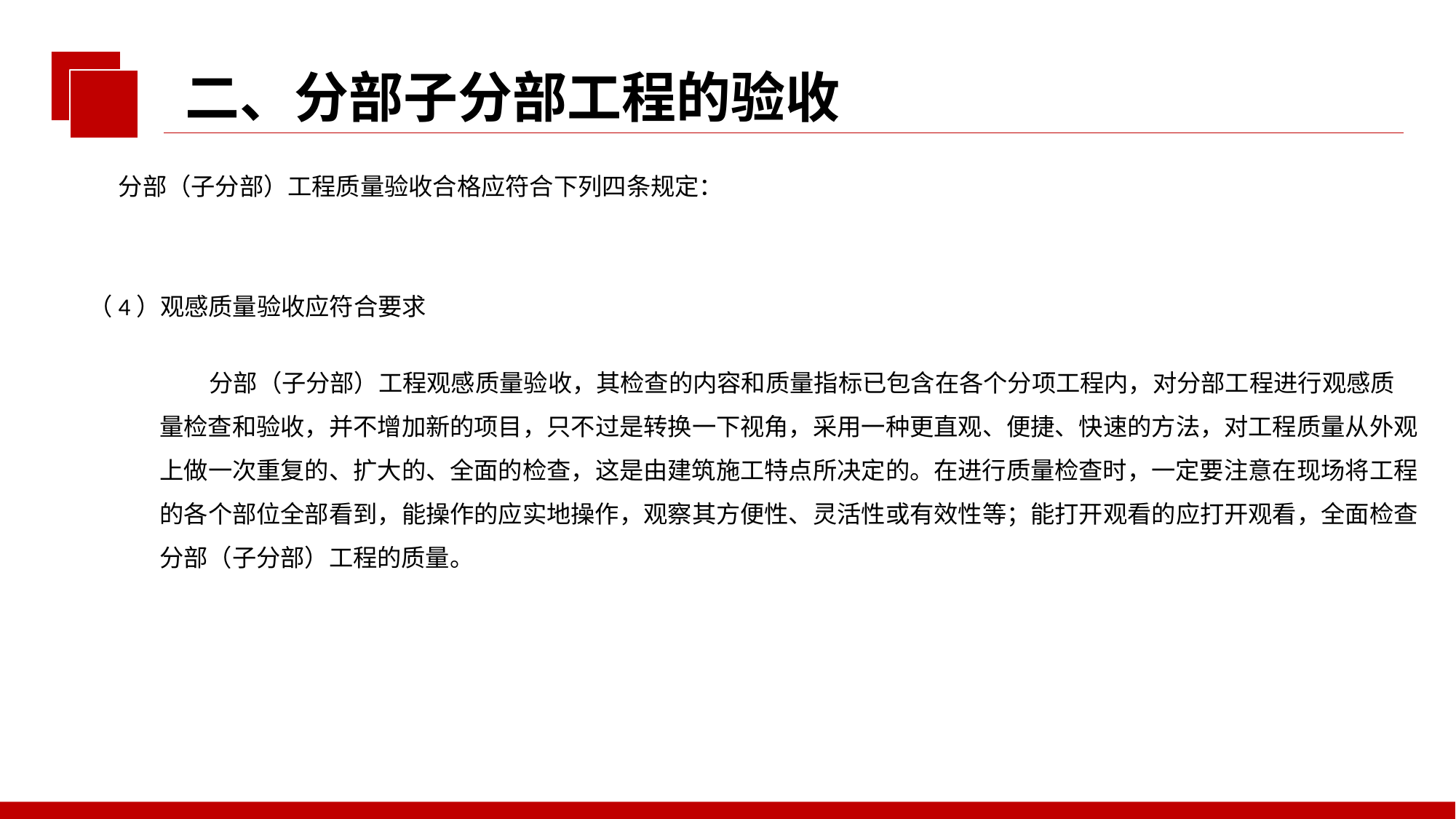

二、分部子分部工程的验收
分部（子分部）工程质量验收合格应符合下列四条规定：
（4）观感质量验收应符合要求
        分部（子分部）工程观感质量验收，其检查的内容和质量指标已包含在各个分项工程内，对分部工程进行观感质量检查和验收，并不增加新的项目，只不过是转换一下视角，采用一种更直观、便捷、快速的方法，对工程质量从外观上做一次重复的、扩大的、全面的检查，这是由建筑施工特点所决定的。在进行质量检查时，一定要注意在现场将工程的各个部位全部看到，能操作的应实地操作，观察其方便性、灵活性或有效性等；能打开观看的应打开观看，全面检查分部（子分部）工程的质量。